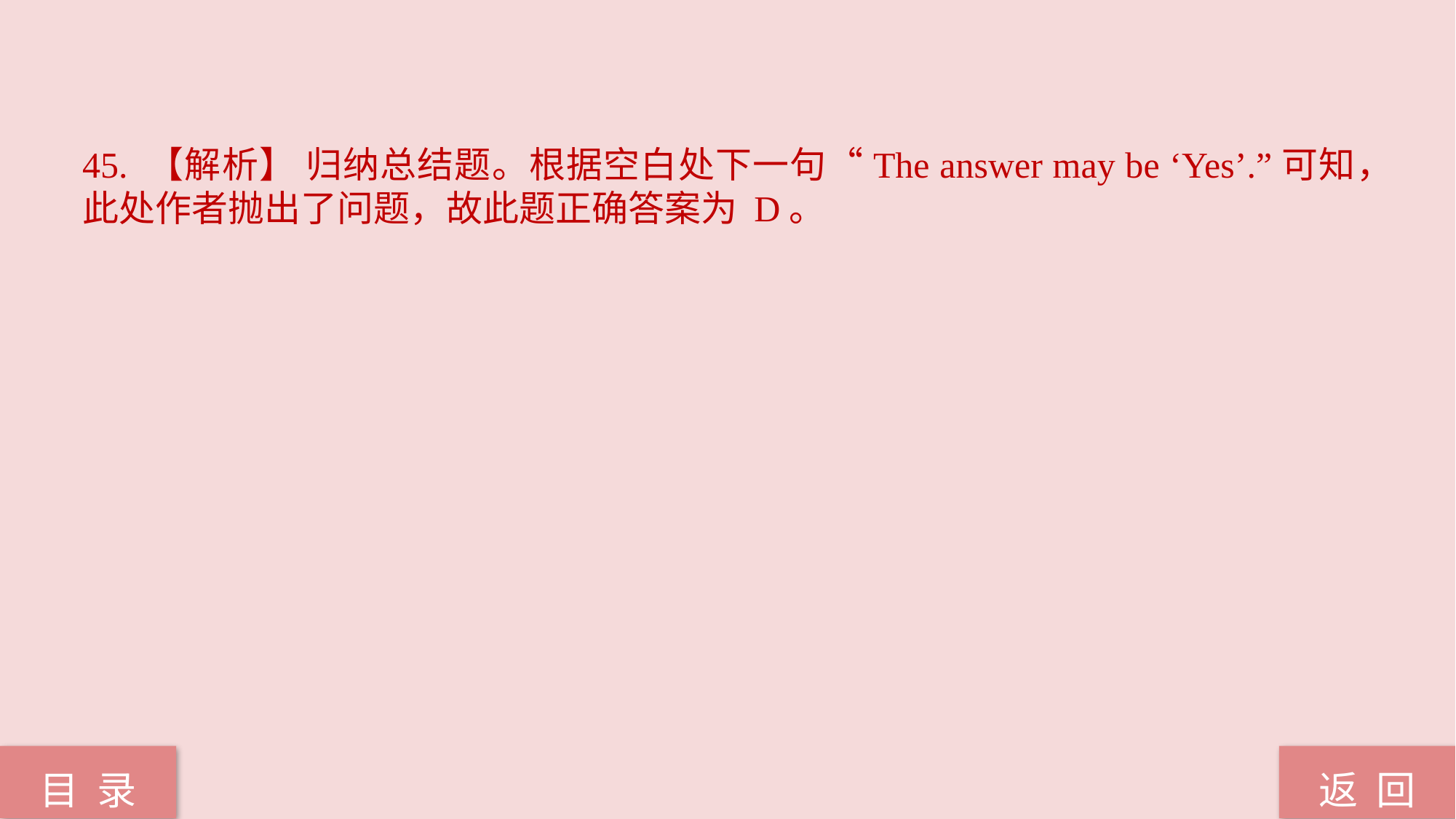

45. 【解析】 归纳总结题。根据空白处下一句“The answer may be ‘Yes’.”可知，此处作者抛出了问题，故此题正确答案为 D。
返  回